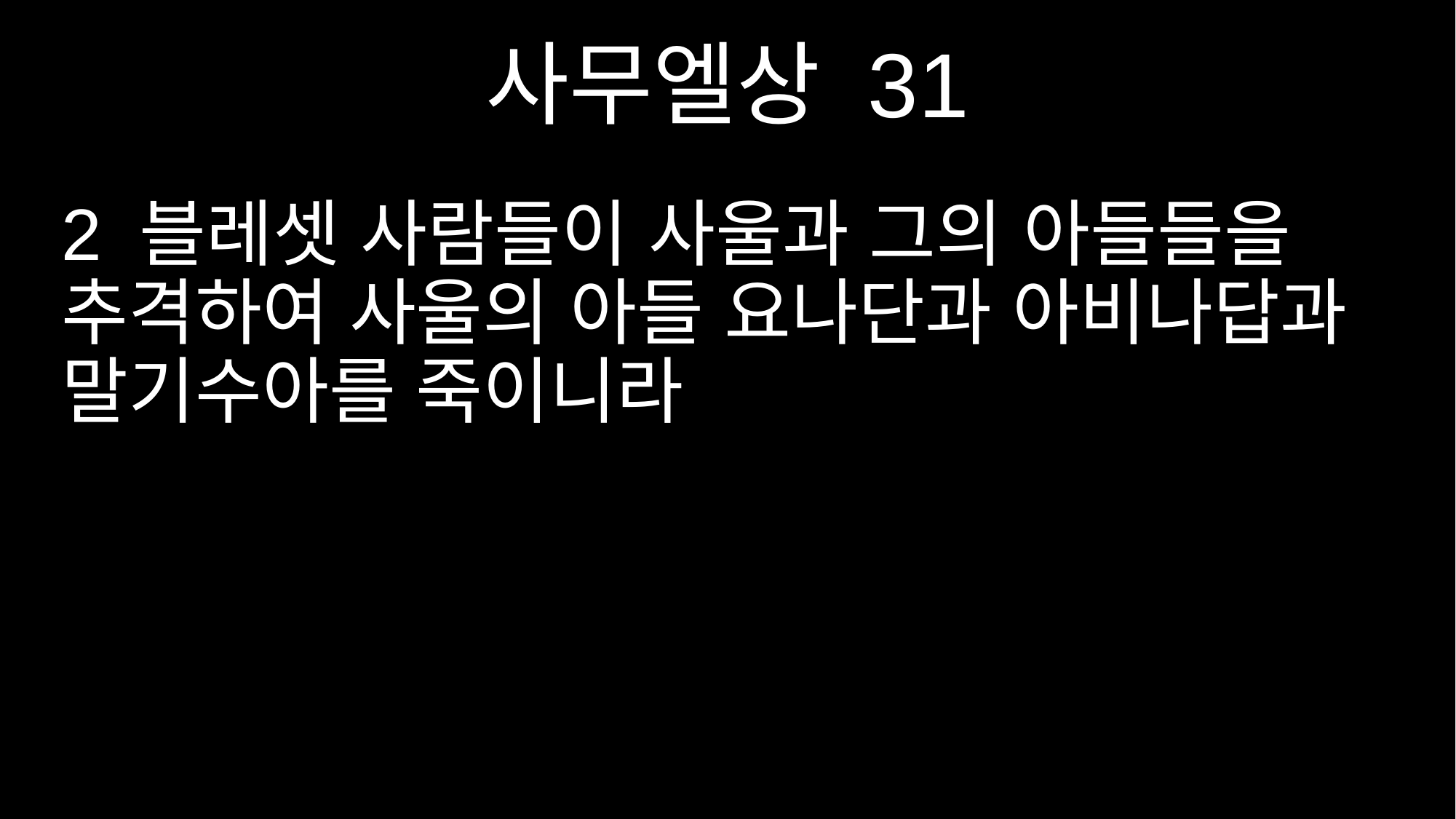

사무엘상 31
2 블레셋 사람들이 사울과 그의 아들들을 추격하여 사울의 아들 요나단과 아비나답과 말기수아를 죽이니라